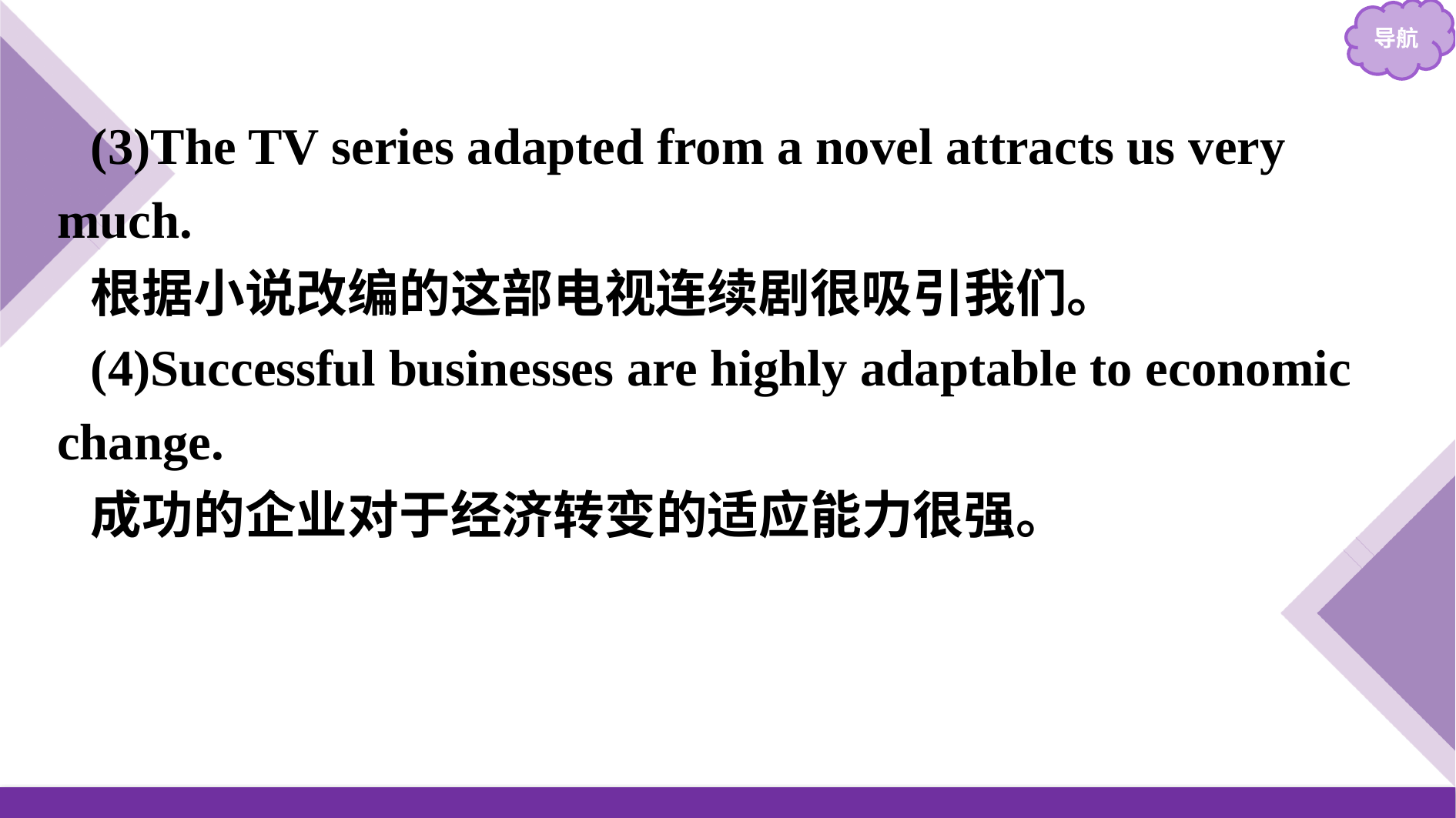

(3)The TV series adapted from a novel attracts us very much.
根据小说改编的这部电视连续剧很吸引我们。
(4)Successful businesses are highly adaptable to economic change.
成功的企业对于经济转变的适应能力很强。